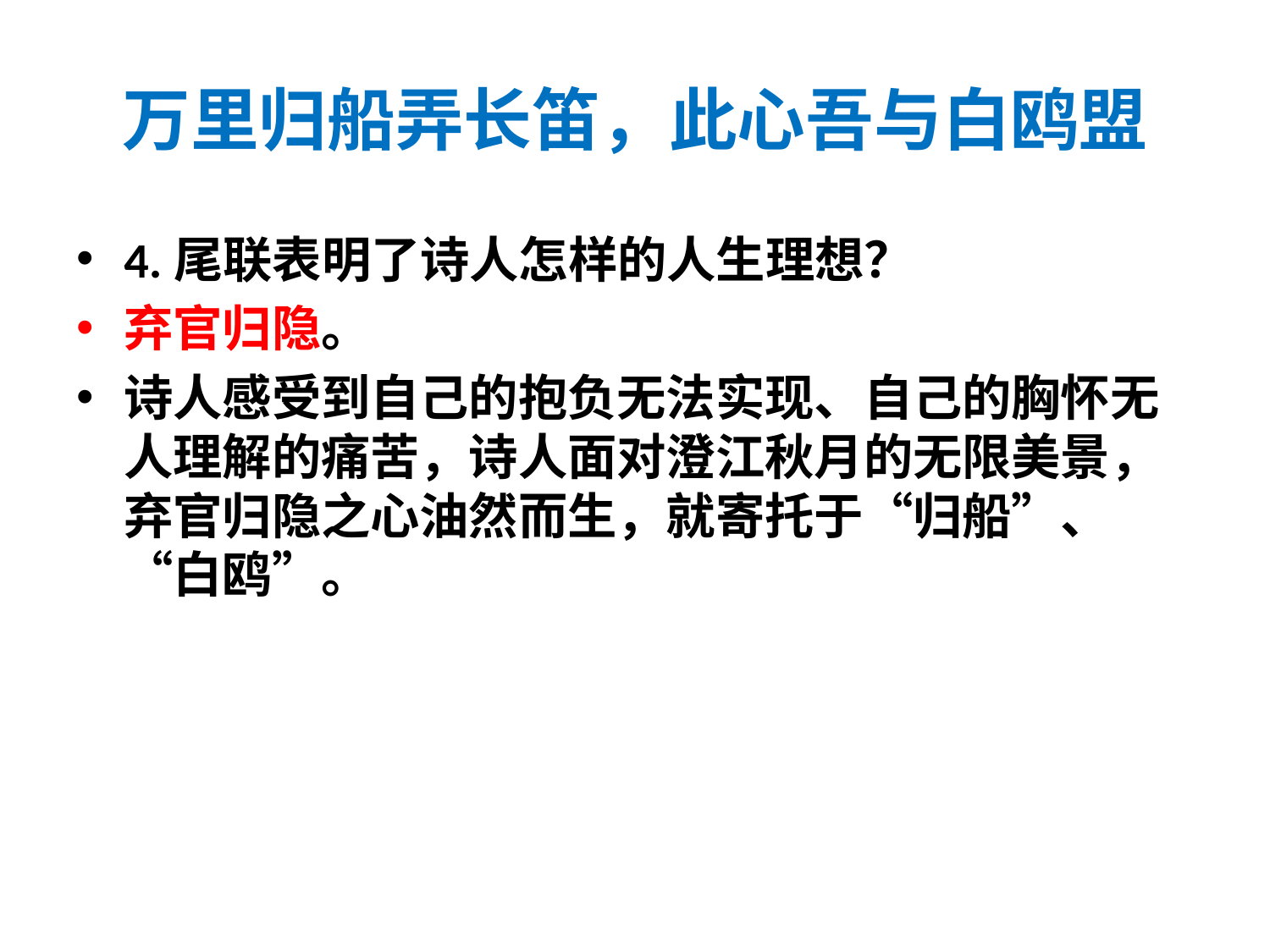

# 万里归船弄长笛，此心吾与白鸥盟
4.尾联表明了诗人怎样的人生理想？
弃官归隐。
诗人感受到自己的抱负无法实现、自己的胸怀无人理解的痛苦，诗人面对澄江秋月的无限美景，弃官归隐之心油然而生，就寄托于“归船”、“白鸥”。